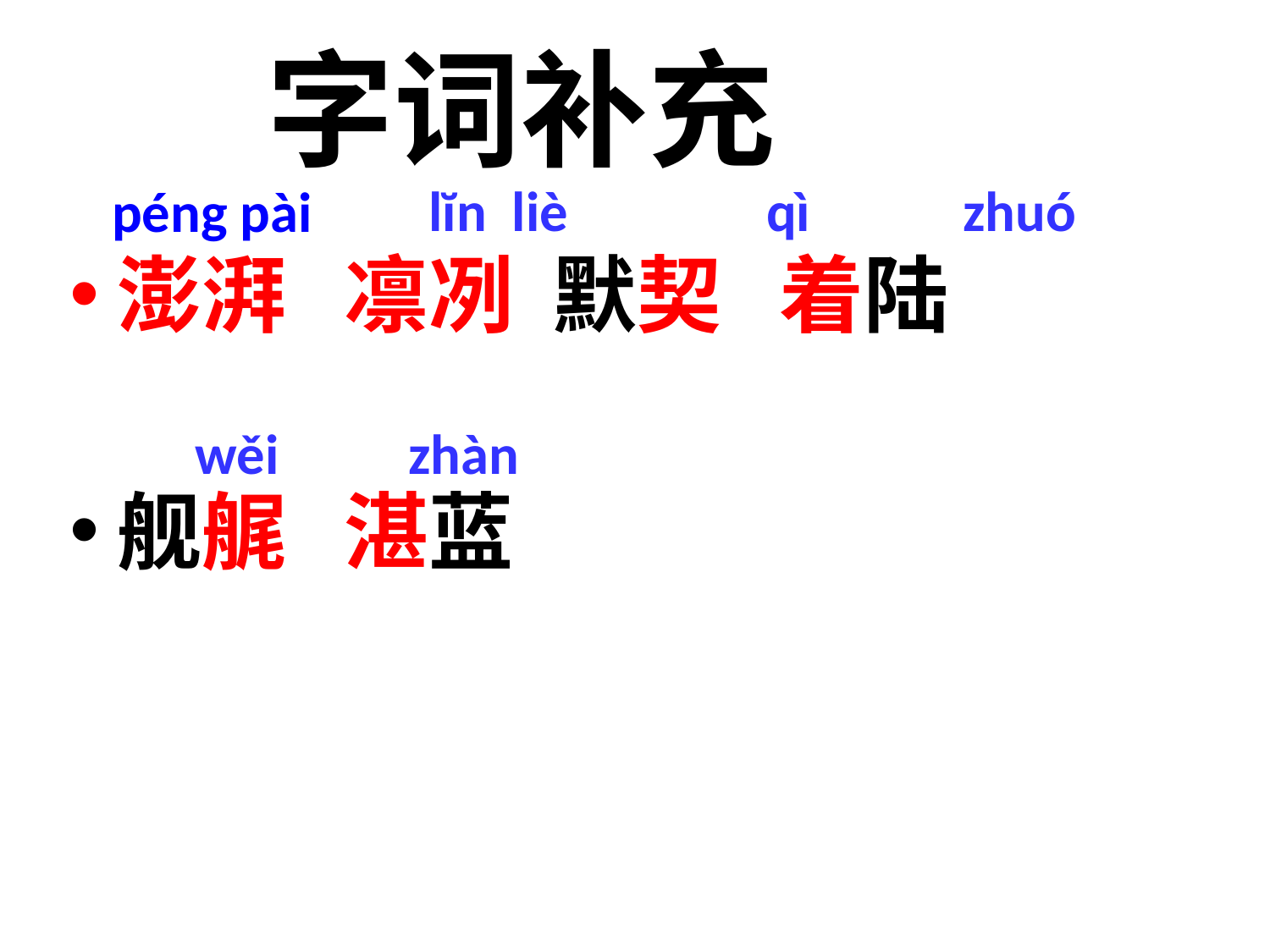

字词补充
lĭn  liè
qì
zhuó
 péng pài
澎湃   凛冽  默契   着陆

舰艉   湛蓝
wěi
zhàn